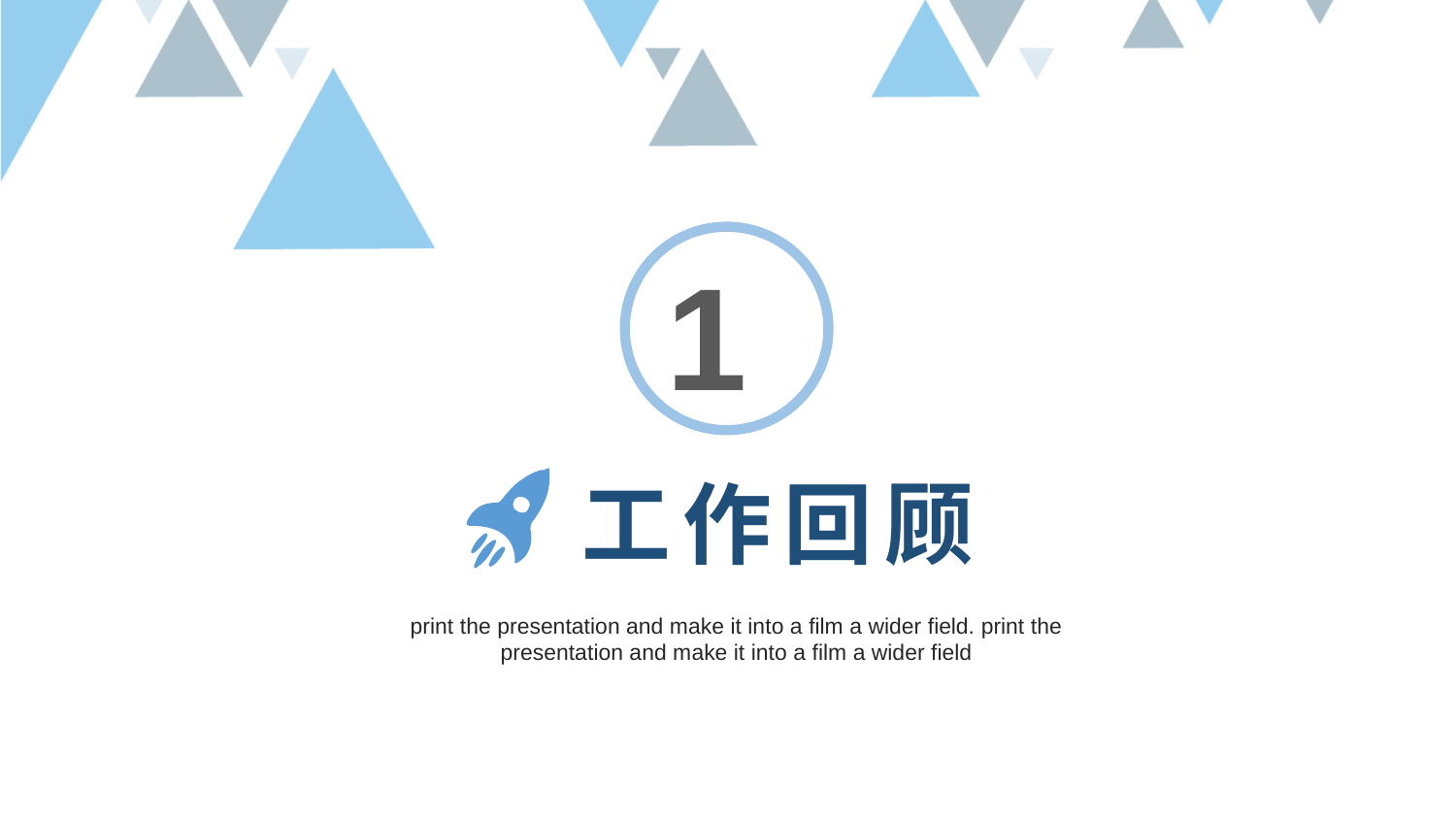

1
工作回顾

print the presentation and make it into a film a wider field. print the presentation and make it into a film a wider field